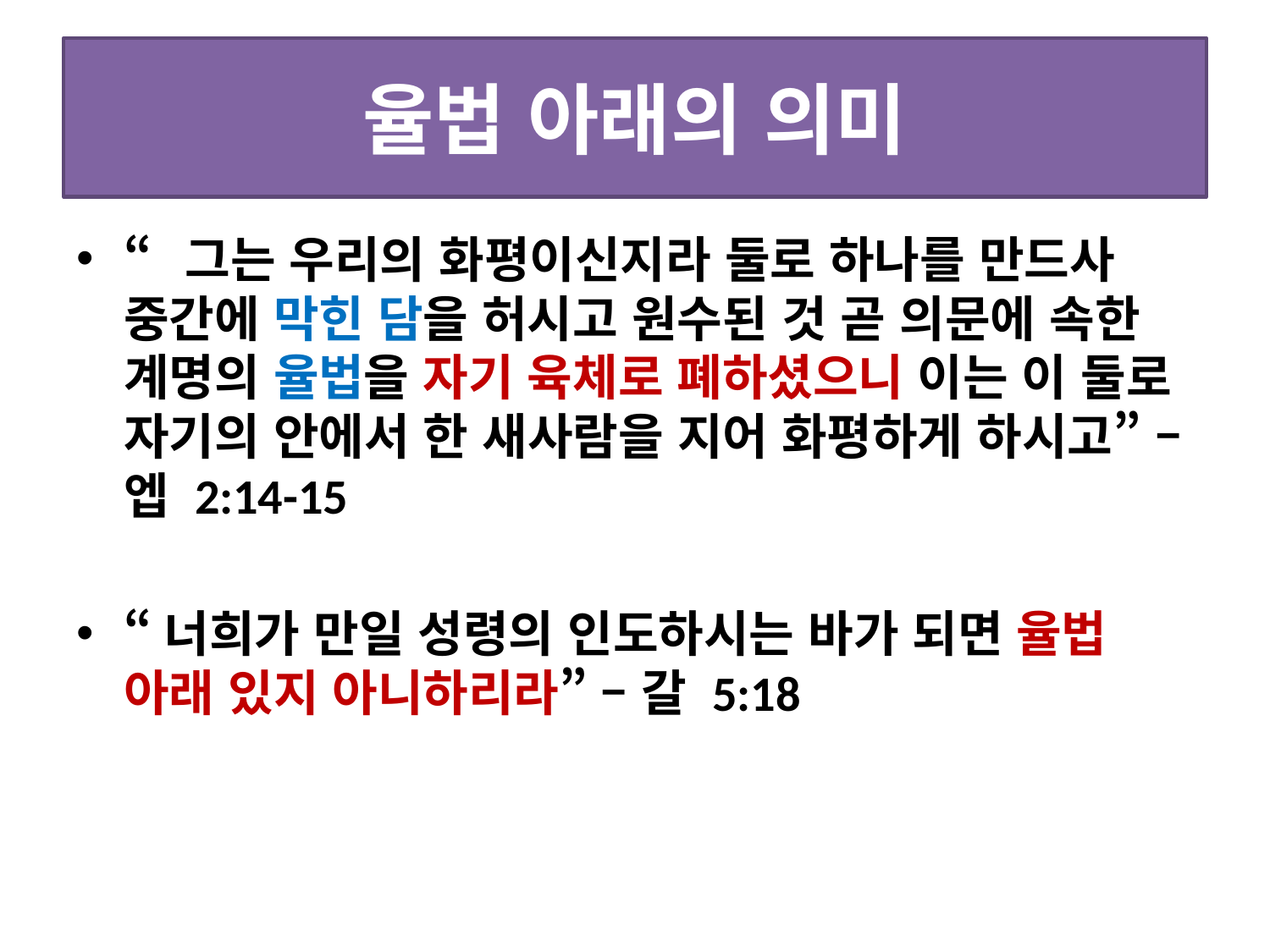

# 율법 아래의 의미
“그는 우리의 화평이신지라 둘로 하나를 만드사 중간에 막힌 담을 허시고 원수된 것 곧 의문에 속한 계명의 율법을 자기 육체로 폐하셨으니 이는 이 둘로 자기의 안에서 한 새사람을 지어 화평하게 하시고” – 엡 2:14-15

“너희가 만일 성령의 인도하시는 바가 되면 율법 아래 있지 아니하리라” – 갈 5:18